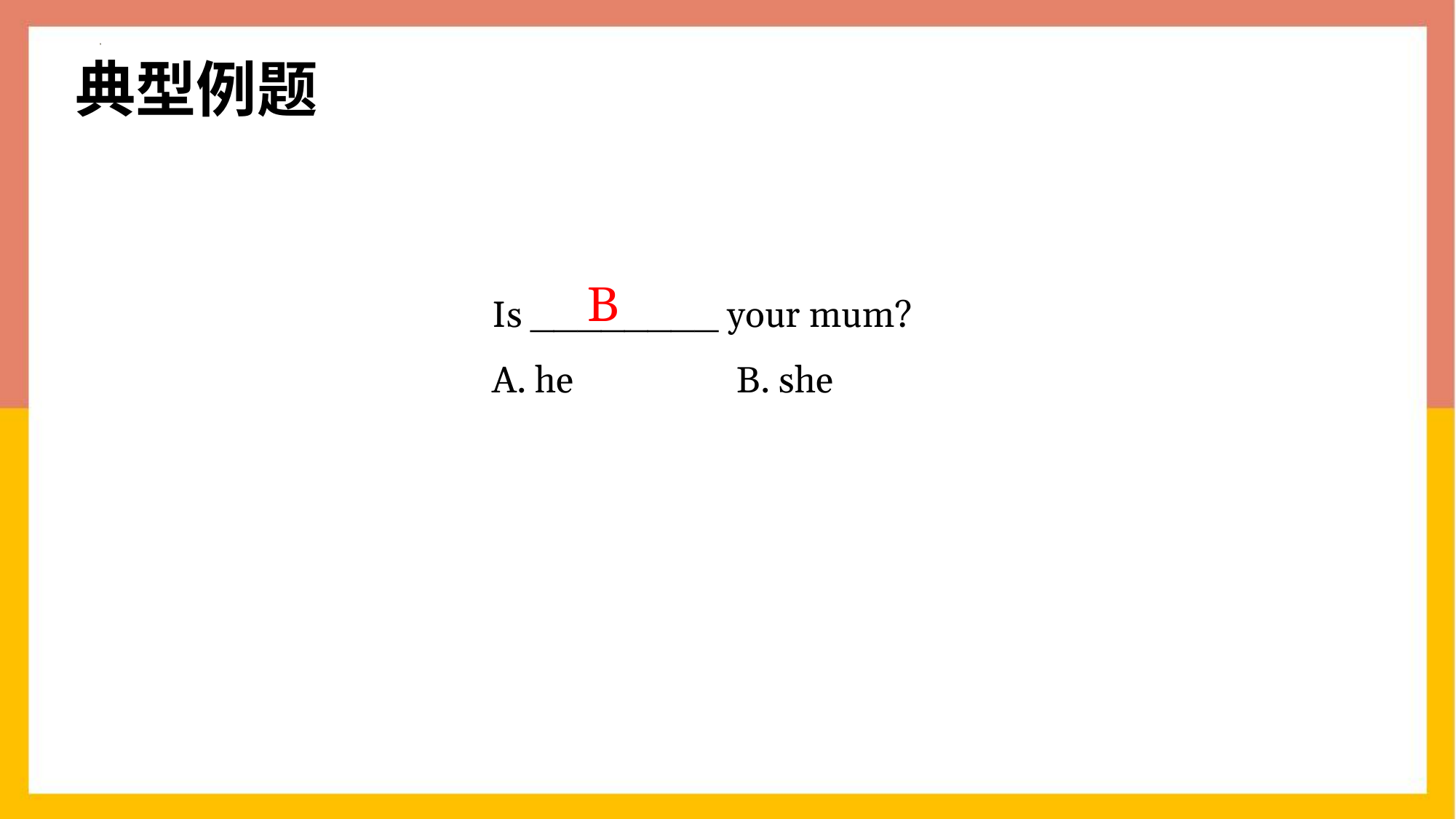

典型例题
Is ________ your mum?
A. he　　　　B. she

B